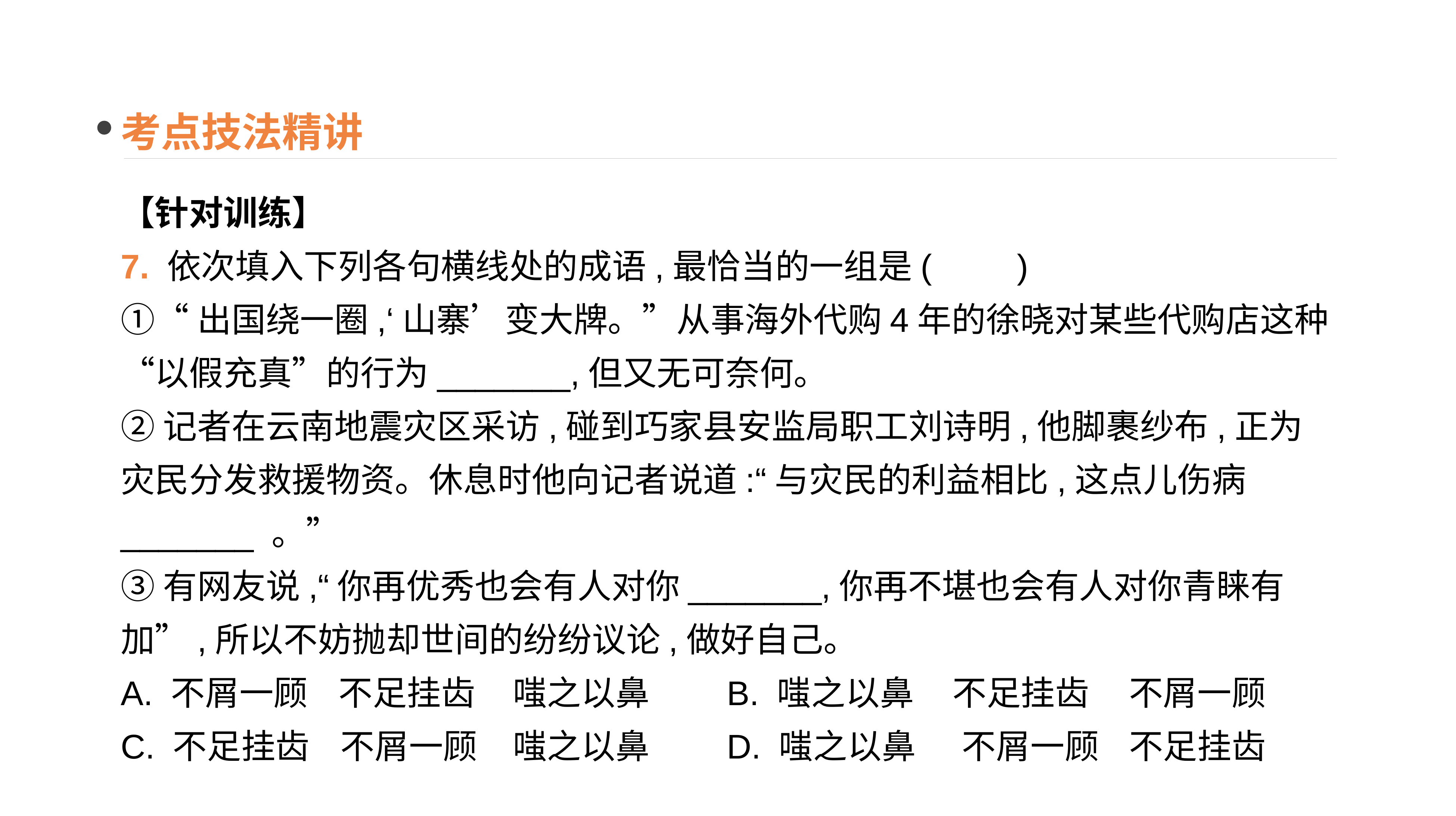

考点技法精讲

【针对训练】
7. 依次填入下列各句横线处的成语,最恰当的一组是(　　)
①“出国绕一圈,‘山寨’变大牌。”从事海外代购4年的徐晓对某些代购店这种“以假充真”的行为_______,但又无可奈何。
②记者在云南地震灾区采访,碰到巧家县安监局职工刘诗明,他脚裹纱布,正为灾民分发救援物资。休息时他向记者说道:“与灾民的利益相比,这点儿伤病_______ 。”
③有网友说,“你再优秀也会有人对你_______,你再不堪也会有人对你青睐有加”,所以不妨抛却世间的纷纷议论,做好自己。
A. 不屑一顾    不足挂齿	嗤之以鼻         B. 嗤之以鼻     不足挂齿	不屑一顾
C. 不足挂齿    不屑一顾	嗤之以鼻         D. 嗤之以鼻      不屑一顾	不足挂齿